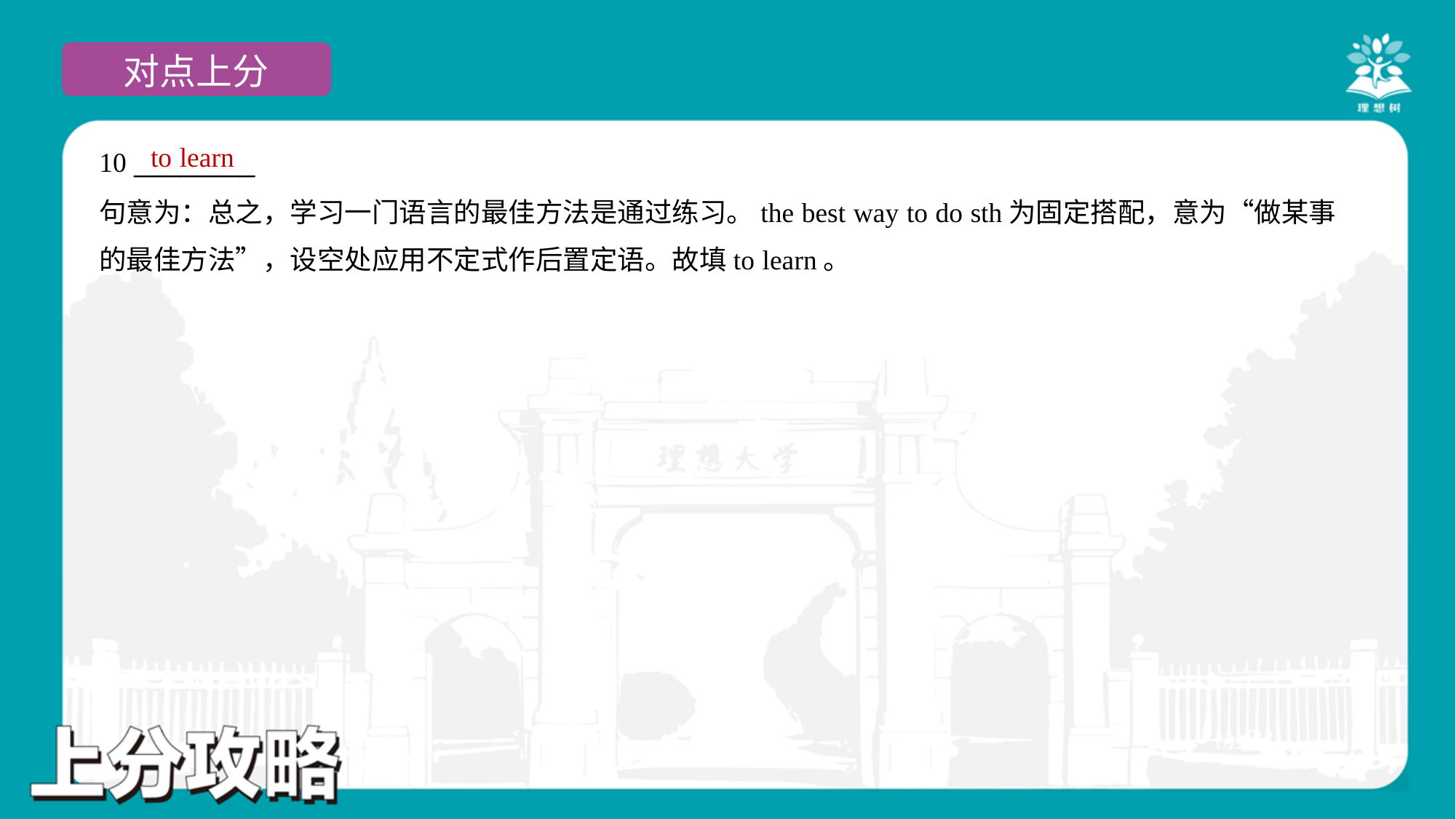

to learn
10 ________
句意为：总之，学习一门语言的最佳方法是通过练习。the best way to do sth为固定搭配，意为“做某事
的最佳方法”，设空处应用不定式作后置定语。故填to learn。